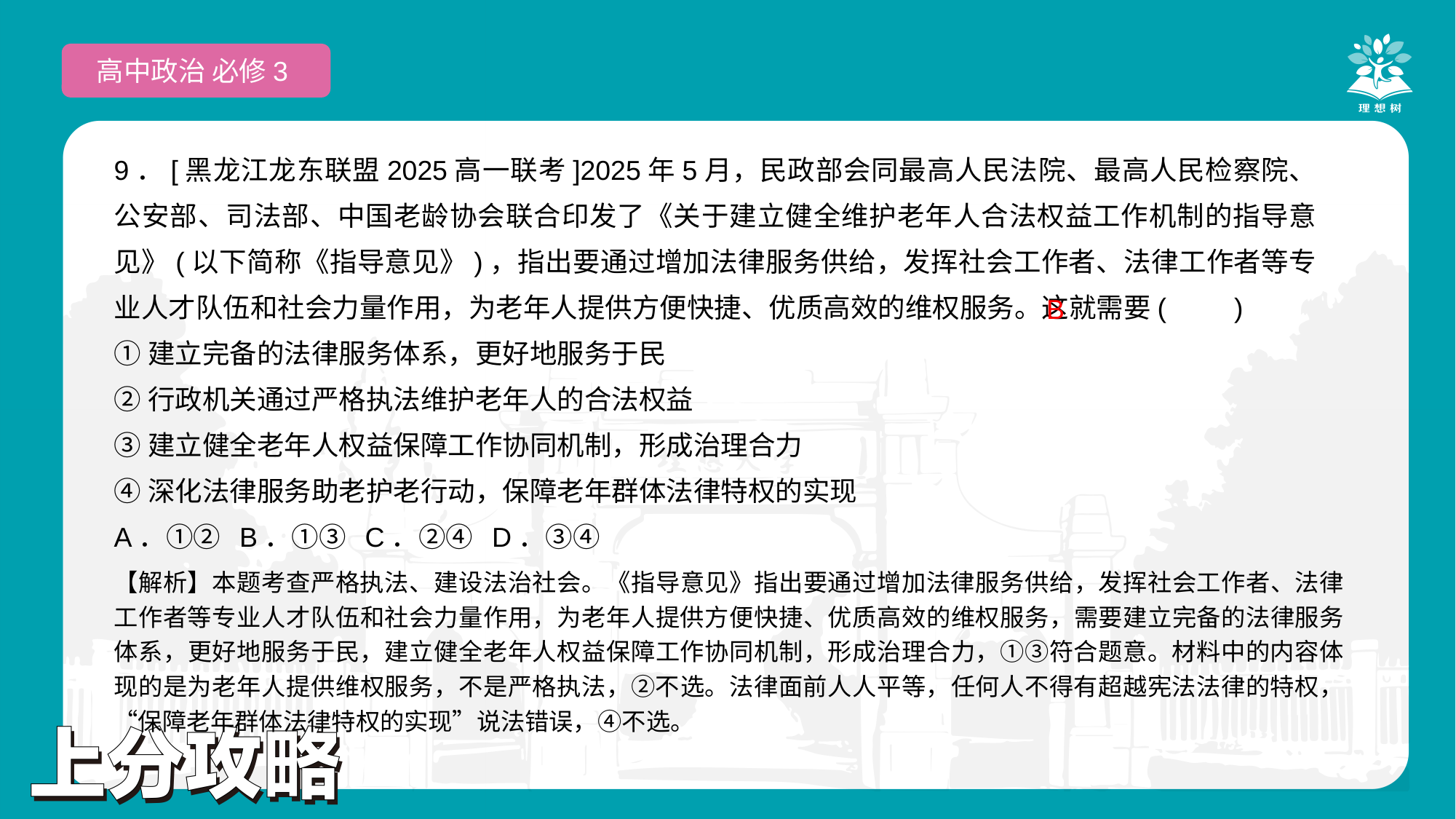

高中政治 必修3
9．[黑龙江龙东联盟2025高一联考]2025年5月，民政部会同最高人民法院、最高人民检察院、公安部、司法部、中国老龄协会联合印发了《关于建立健全维护老年人合法权益工作机制的指导意见》(以下简称《指导意见》)，指出要通过增加法律服务供给，发挥社会工作者、法律工作者等专业人才队伍和社会力量作用，为老年人提供方便快捷、优质高效的维权服务。这就需要(　　)
①建立完备的法律服务体系，更好地服务于民
②行政机关通过严格执法维护老年人的合法权益
③建立健全老年人权益保障工作协同机制，形成治理合力
④深化法律服务助老护老行动，保障老年群体法律特权的实现
A．①②  B．①③  C．②④  D．③④
B
【解析】本题考查严格执法、建设法治社会。《指导意见》指出要通过增加法律服务供给，发挥社会工作者、法律工作者等专业人才队伍和社会力量作用，为老年人提供方便快捷、优质高效的维权服务，需要建立完备的法律服务体系，更好地服务于民，建立健全老年人权益保障工作协同机制，形成治理合力，①③符合题意。材料中的内容体现的是为老年人提供维权服务，不是严格执法，②不选。法律面前人人平等，任何人不得有超越宪法法律的特权，“保障老年群体法律特权的实现”说法错误，④不选。